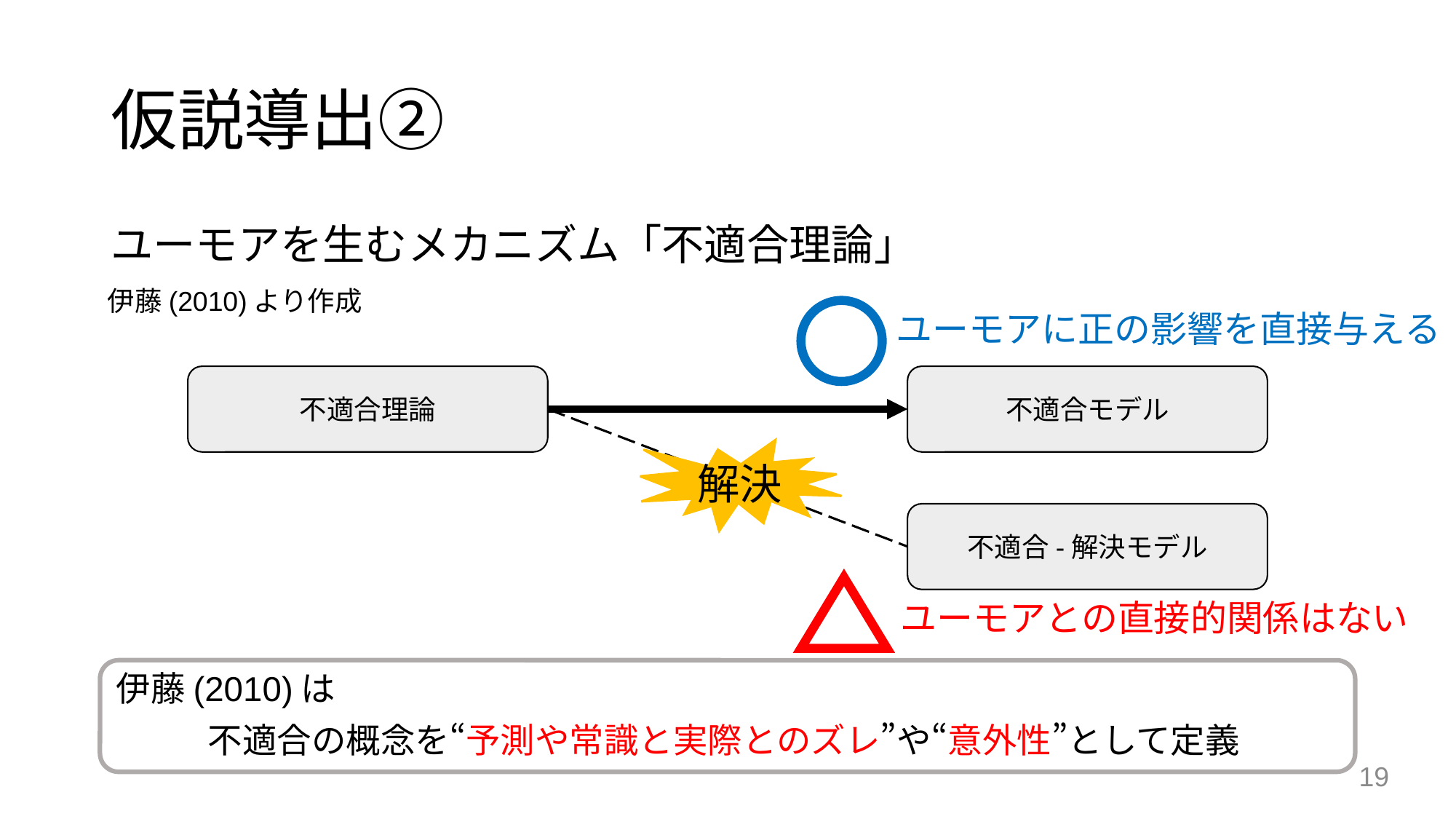

# 仮説導出②
ユーモアを生むメカニズム「不適合理論」
伊藤(2010)より作成
ユーモアに正の影響を直接与える

不適合モデル
不適合理論
不適合-解決モデル
解決

ユーモアとの直接的関係はない
伊藤(2010)は
不適合の概念を“予測や常識と実際とのズレ”や“意外性”として定義
19